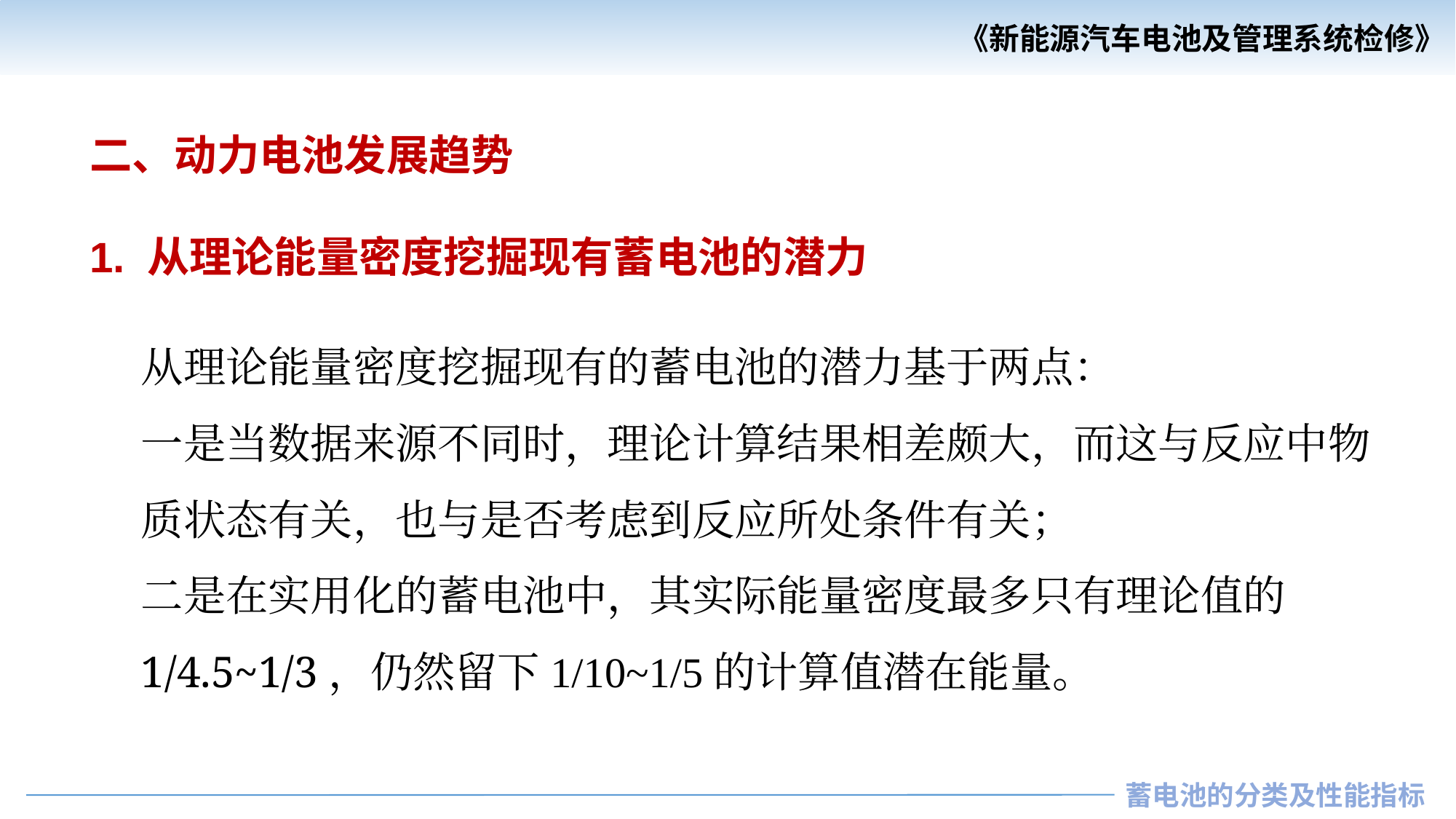

二、动力电池发展趋势
1. 从理论能量密度挖掘现有蓄电池的潜力
从理论能量密度挖掘现有的蓄电池的潜力基于两点：
一是当数据来源不同时，理论计算结果相差颇大，而这与反应中物质状态有关，也与是否考虑到反应所处条件有关；
二是在实用化的蓄电池中，其实际能量密度最多只有理论值的1/4.5~1/3，仍然留下1/10~1/5的计算值潜在能量。